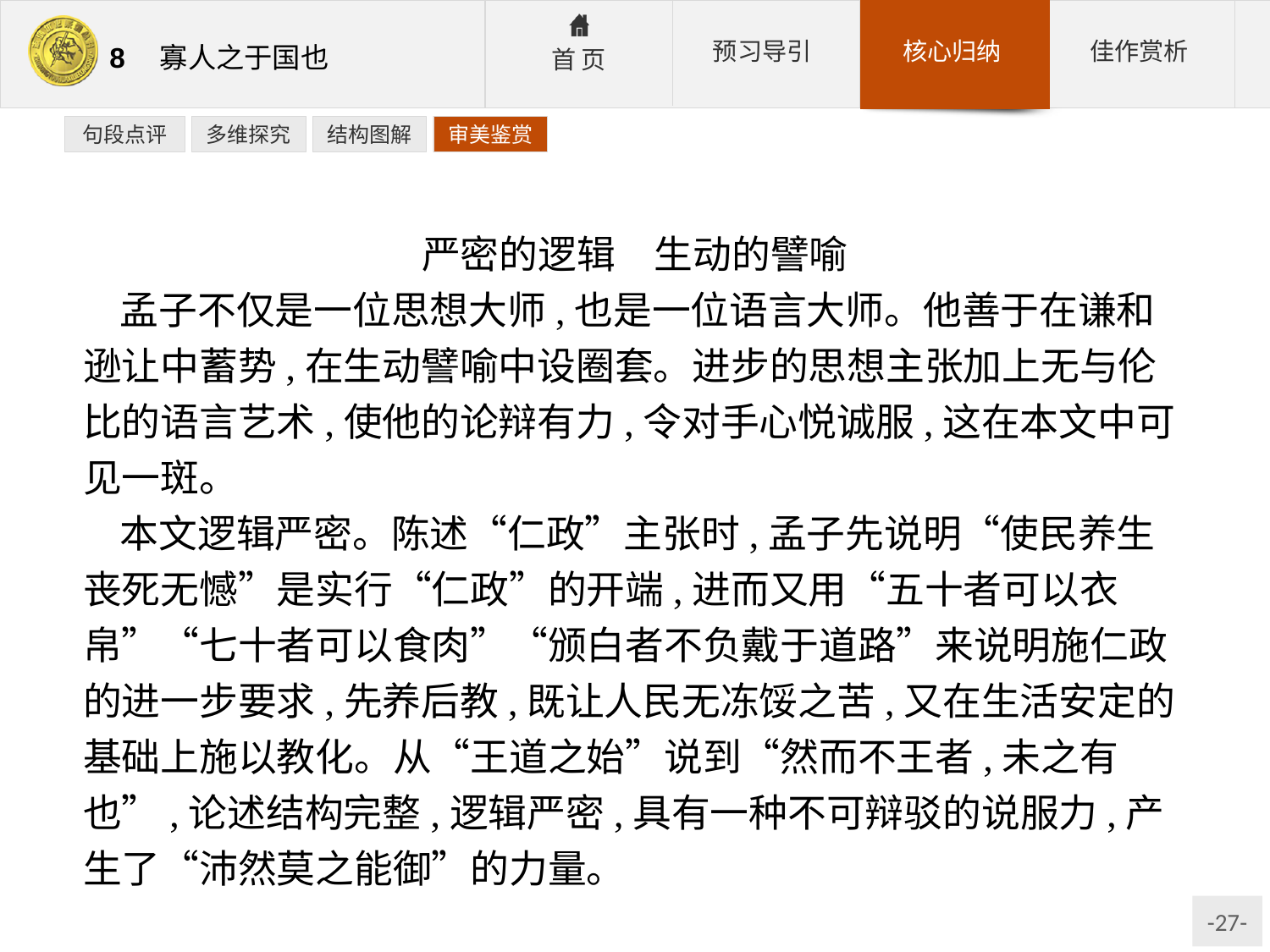

句段点评
多维探究
结构图解
审美鉴赏
严密的逻辑　生动的譬喻
孟子不仅是一位思想大师,也是一位语言大师。他善于在谦和逊让中蓄势,在生动譬喻中设圈套。进步的思想主张加上无与伦比的语言艺术,使他的论辩有力,令对手心悦诚服,这在本文中可见一斑。
本文逻辑严密。陈述“仁政”主张时,孟子先说明“使民养生丧死无憾”是实行“仁政”的开端,进而又用“五十者可以衣帛”“七十者可以食肉”“颁白者不负戴于道路”来说明施仁政的进一步要求,先养后教,既让人民无冻馁之苦,又在生活安定的基础上施以教化。从“王道之始”说到“然而不王者,未之有也”,论述结构完整,逻辑严密,具有一种不可辩驳的说服力,产生了“沛然莫之能御”的力量。